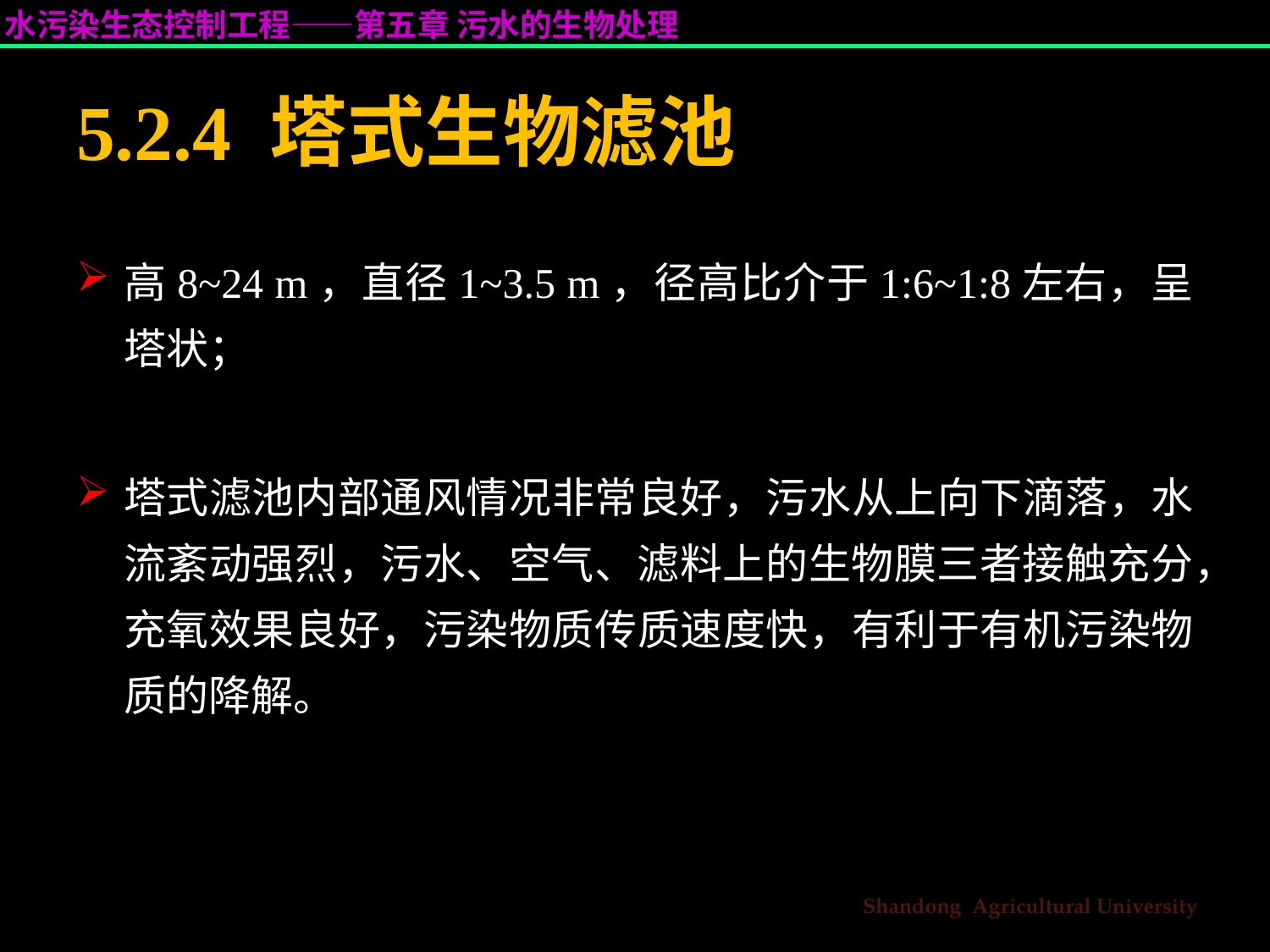

# 5.2.4 塔式生物滤池
高8~24 m，直径1~3.5 m，径高比介于1:6~1:8左右，呈塔状；

塔式滤池内部通风情况非常良好，污水从上向下滴落，水流紊动强烈，污水、空气、滤料上的生物膜三者接触充分，充氧效果良好，污染物质传质速度快，有利于有机污染物质的降解。